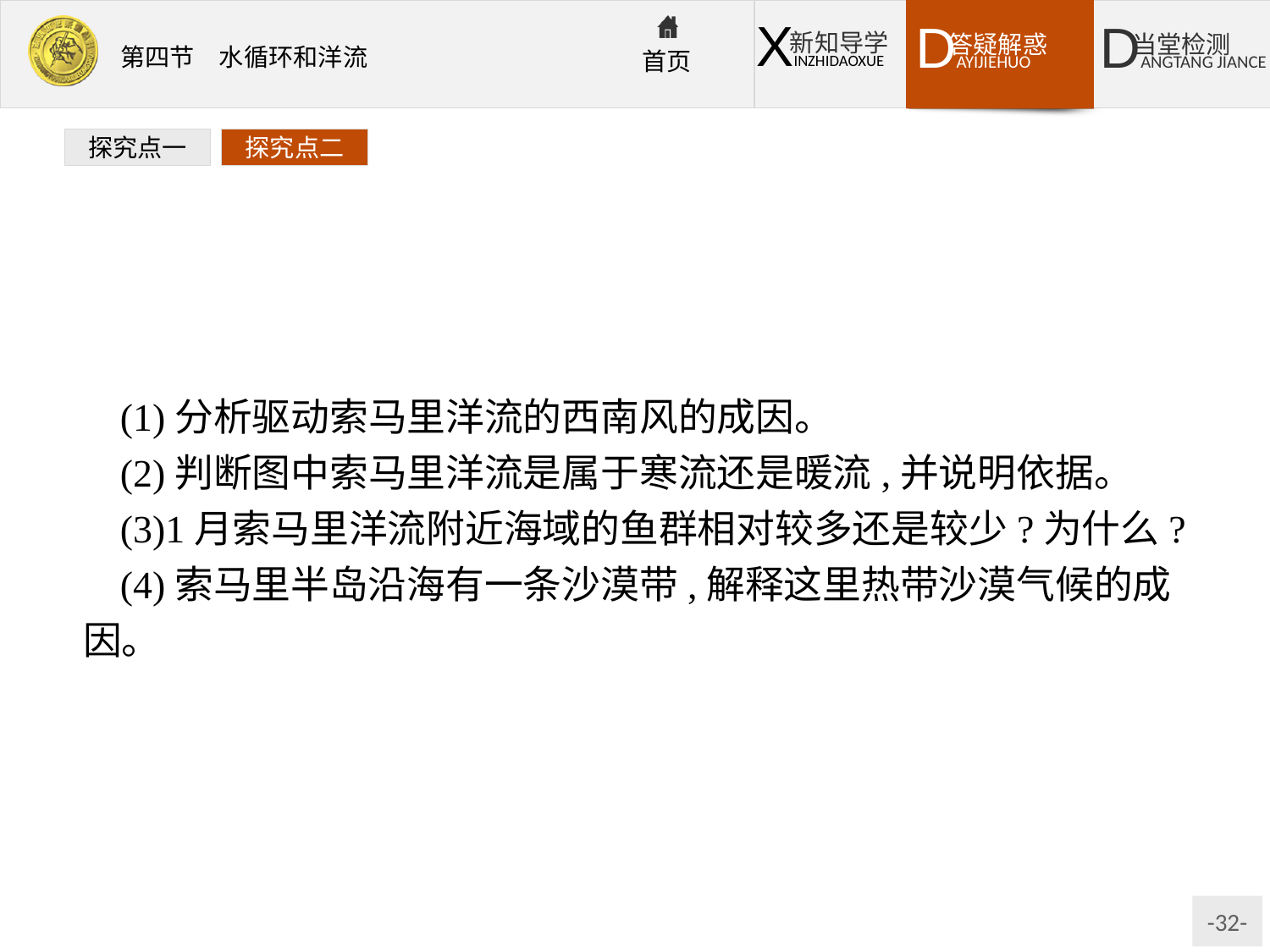

探究点一
探究点二
(1)分析驱动索马里洋流的西南风的成因。
(2)判断图中索马里洋流是属于寒流还是暖流,并说明依据。
(3)1月索马里洋流附近海域的鱼群相对较多还是较少?为什么?
(4)索马里半岛沿海有一条沙漠带,解释这里热带沙漠气候的成因。